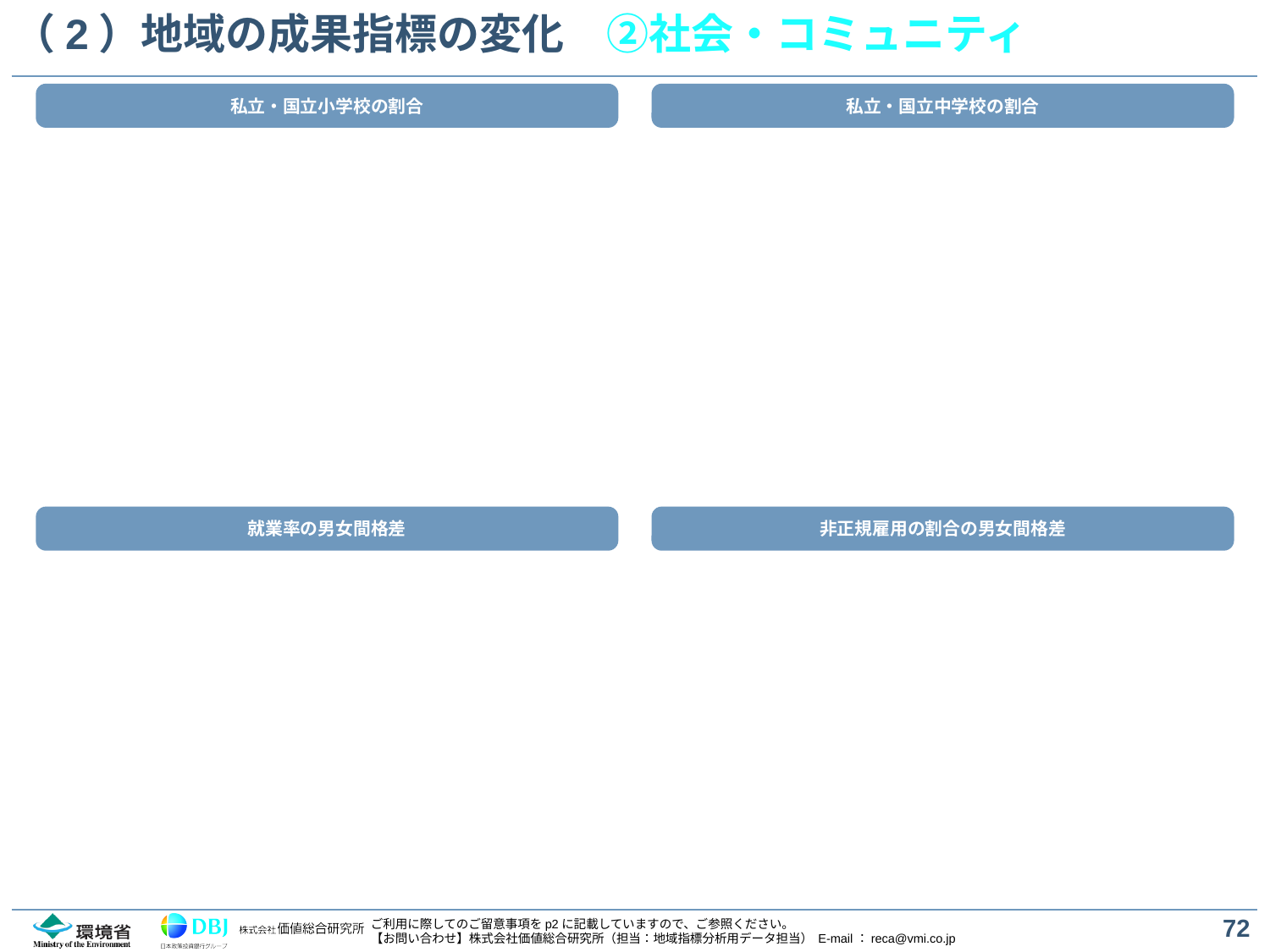

# （2）地域の成果指標の変化　②社会・コミュニティ
私立・国立小学校の割合
私立・国立中学校の割合
就業率の男女間格差
非正規雇用の割合の男女間格差
72